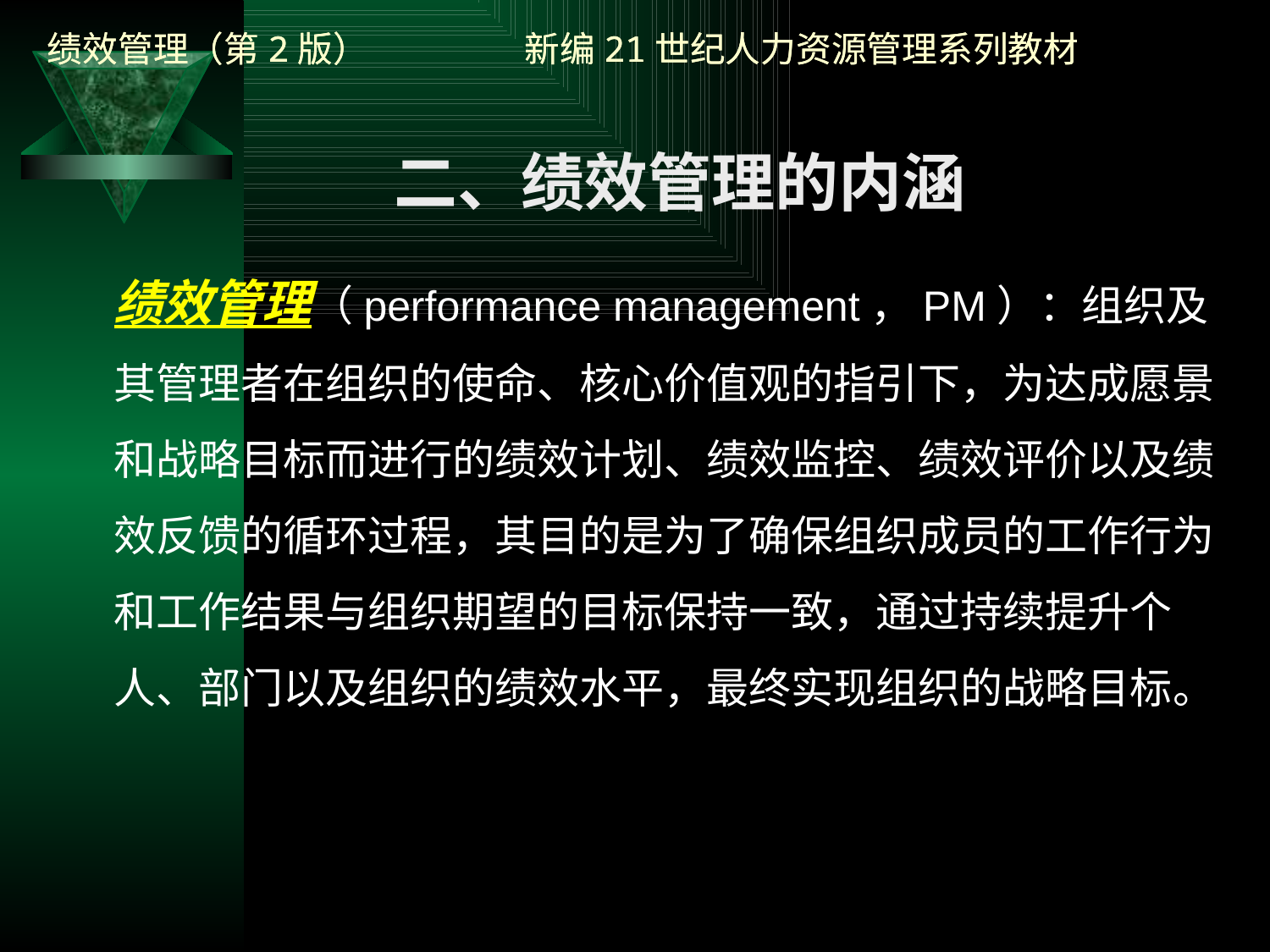

二、绩效管理的内涵
绩效管理（performance management，PM）：组织及其管理者在组织的使命、核心价值观的指引下，为达成愿景和战略目标而进行的绩效计划、绩效监控、绩效评价以及绩效反馈的循环过程，其目的是为了确保组织成员的工作行为和工作结果与组织期望的目标保持一致，通过持续提升个人、部门以及组织的绩效水平，最终实现组织的战略目标。